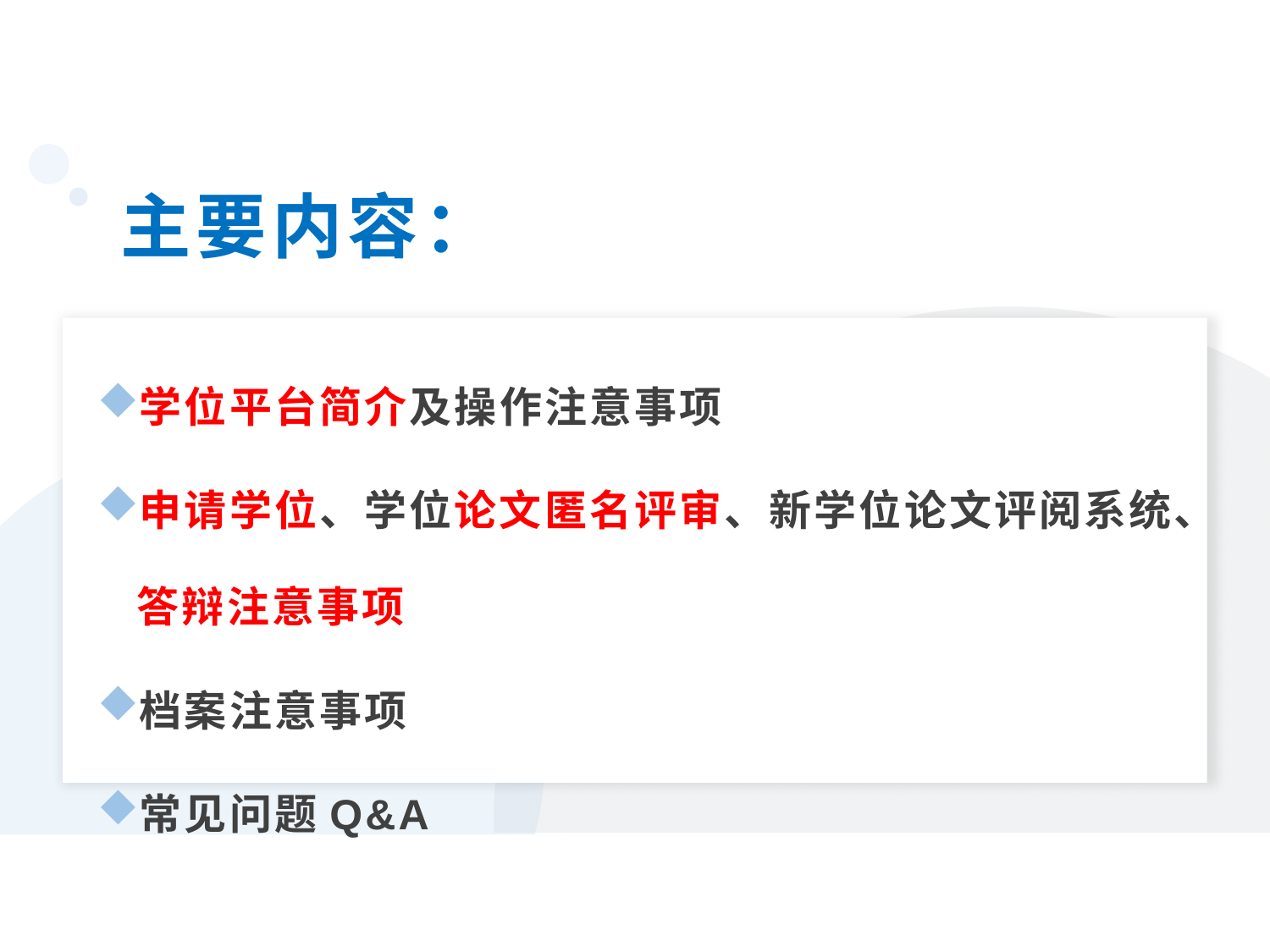

主要内容：

学位平台简介及操作注意事项
申请学位、学位论文匿名评审、新学位论文评阅系统、答辩注意事项
档案注意事项
常见问题Q&A